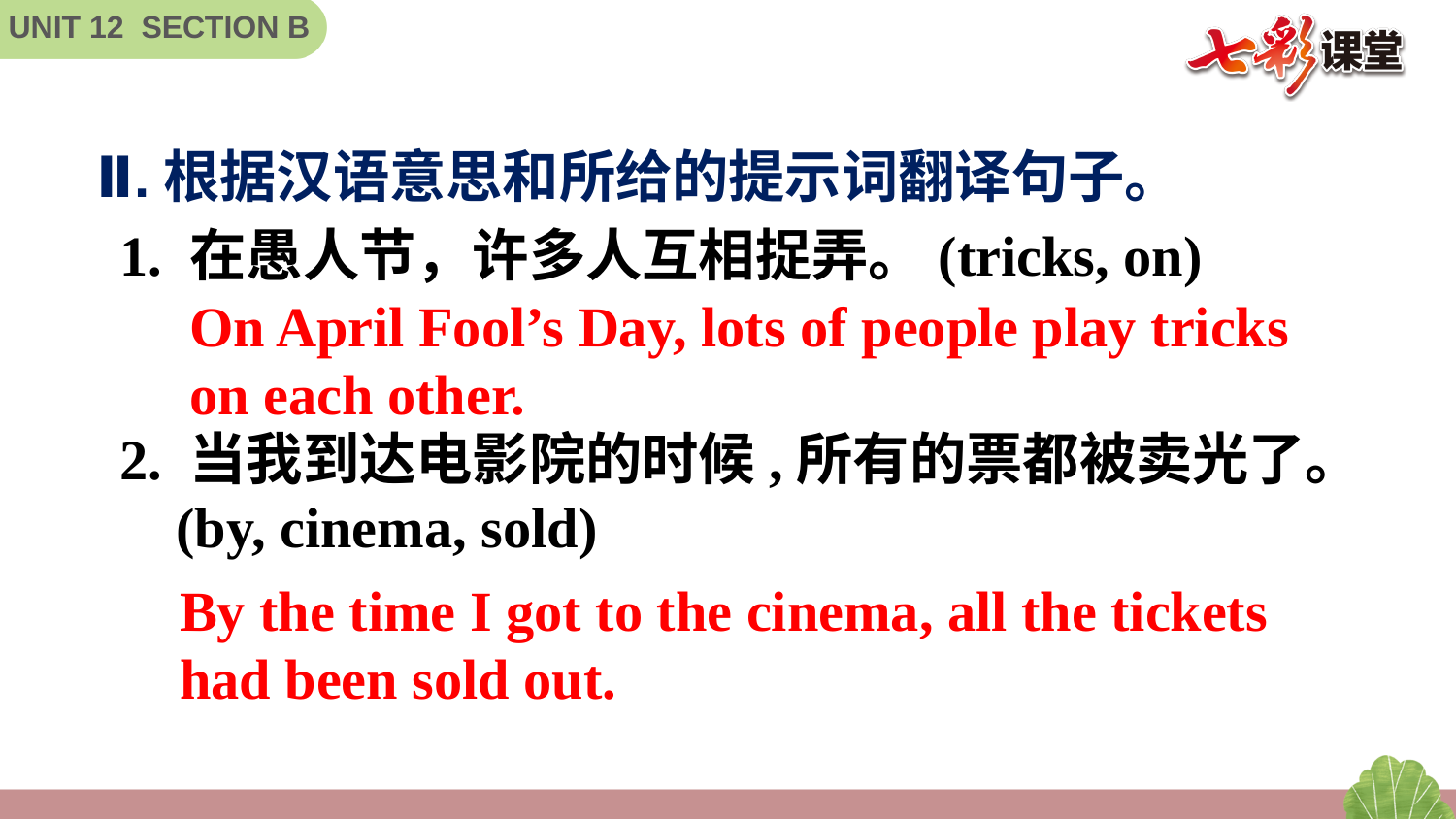

Ⅱ.根据汉语意思和所给的提示词翻译句子。
1. 在愚人节，许多人互相捉弄。(tricks, on)

2. 当我到达电影院的时候,所有的票都被卖光了。
    (by, cinema, sold)
On April Fool’s Day, lots of people play tricks on each other.
By the time I got to the cinema, all the tickets had been sold out.